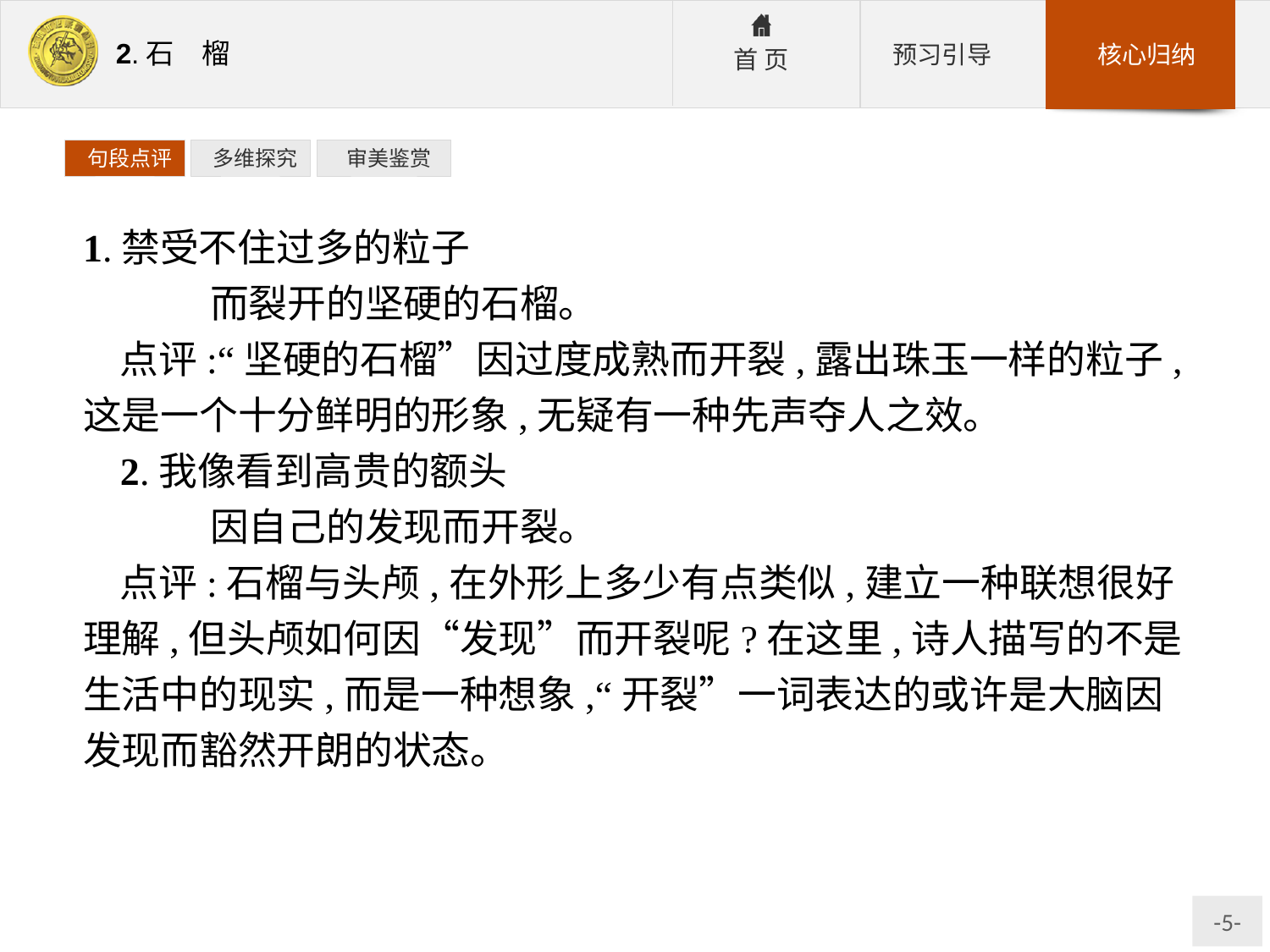

句段点评
 多维探究
 审美鉴赏
1.禁受不住过多的粒子
	而裂开的坚硬的石榴。
点评:“坚硬的石榴”因过度成熟而开裂,露出珠玉一样的粒子,这是一个十分鲜明的形象,无疑有一种先声夺人之效。
2.我像看到高贵的额头
	因自己的发现而开裂。
点评:石榴与头颅,在外形上多少有点类似,建立一种联想很好理解,但头颅如何因“发现”而开裂呢?在这里,诗人描写的不是生活中的现实,而是一种想象,“开裂”一词表达的或许是大脑因发现而豁然开朗的状态。